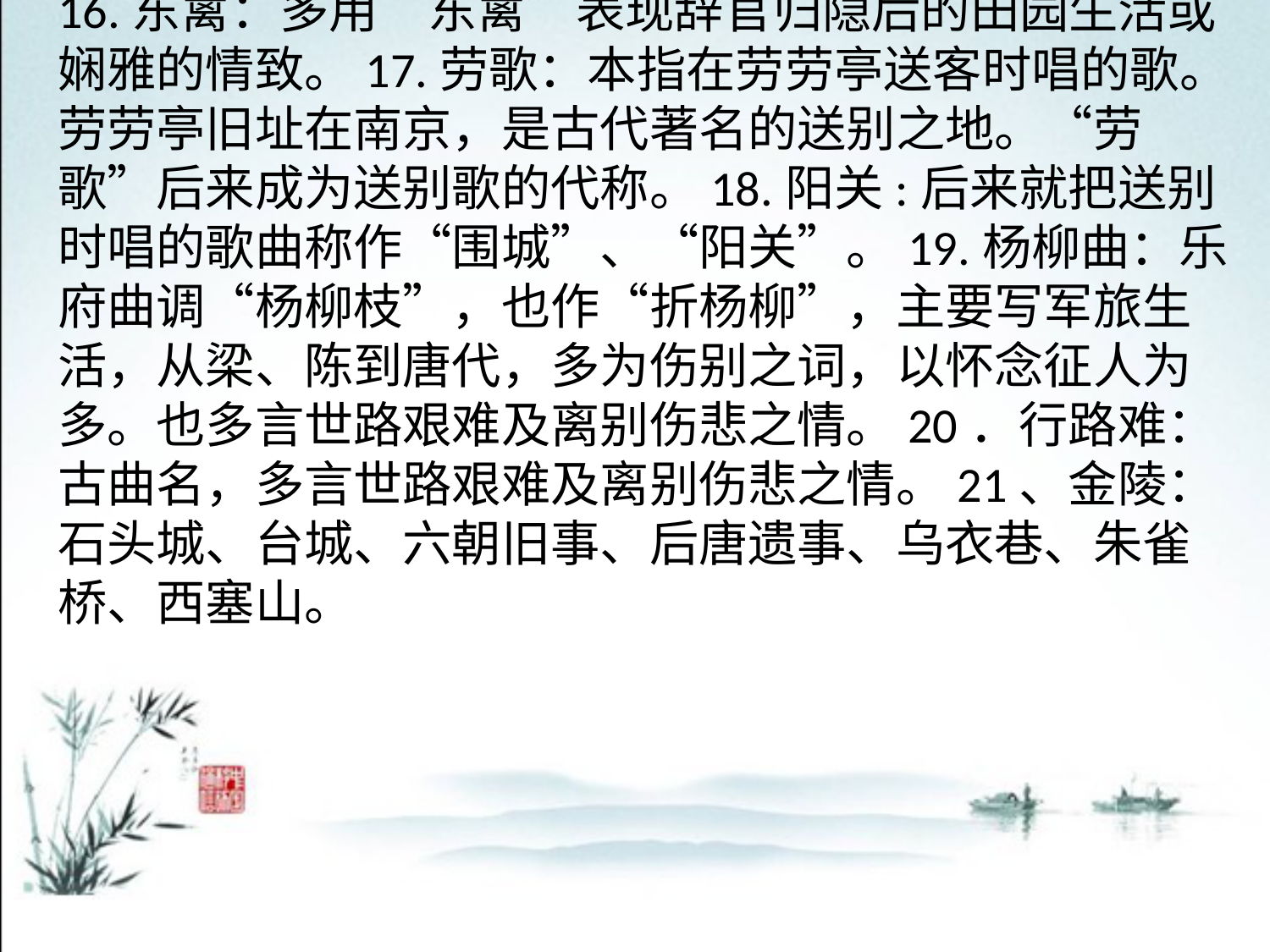

16.东篱：多用“东篱”表现辞官归隐后的田园生活或娴雅的情致。17.劳歌：本指在劳劳亭送客时唱的歌。劳劳亭旧址在南京，是古代著名的送别之地。“劳歌”后来成为送别歌的代称。18.阳关:后来就把送别时唱的歌曲称作“围城”、“阳关”。19.杨柳曲：乐府曲调“杨柳枝”，也作“折杨柳”，主要写军旅生活，从梁、陈到唐代，多为伤别之词，以怀念征人为多。也多言世路艰难及离别伤悲之情。20．行路难：古曲名，多言世路艰难及离别伤悲之情。21、金陵：石头城、台城、六朝旧事、后唐遗事、乌衣巷、朱雀桥、西塞山。